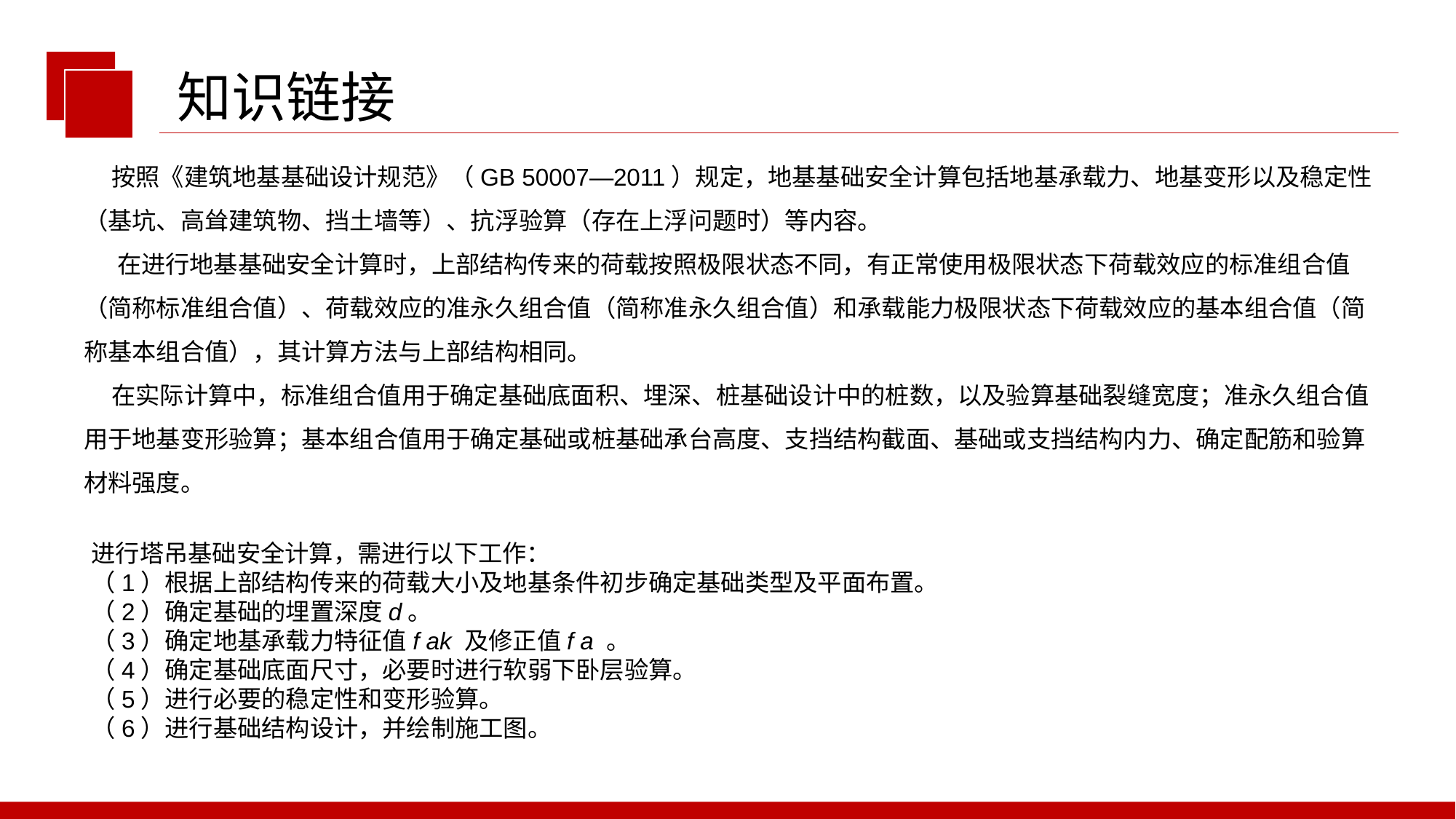

知识链接
    按照《建筑地基基础设计规范》（GB 50007—2011）规定，地基基础安全计算包括地基承载力、地基变形以及稳定性（基坑、高耸建筑物、挡土墙等）、抗浮验算（存在上浮问题时）等内容。
     在进行地基基础安全计算时，上部结构传来的荷载按照极限状态不同，有正常使用极限状态下荷载效应的标准组合值（简称标准组合值）、荷载效应的准永久组合值（简称准永久组合值）和承载能力极限状态下荷载效应的基本组合值（简称基本组合值），其计算方法与上部结构相同。
    在实际计算中，标准组合值用于确定基础底面积、埋深、桩基础设计中的桩数，以及验算基础裂缝宽度；准永久组合值用于地基变形验算；基本组合值用于确定基础或桩基础承台高度、支挡结构截面、基础或支挡结构内力、确定配筋和验算材料强度。
进行塔吊基础安全计算，需进行以下工作：
（1）根据上部结构传来的荷载大小及地基条件初步确定基础类型及平面布置。
（2）确定基础的埋置深度d。
（3）确定地基承载力特征值f ak 及修正值f a 。
（4）确定基础底面尺寸，必要时进行软弱下卧层验算。
（5）进行必要的稳定性和变形验算。
（6）进行基础结构设计，并绘制施工图。